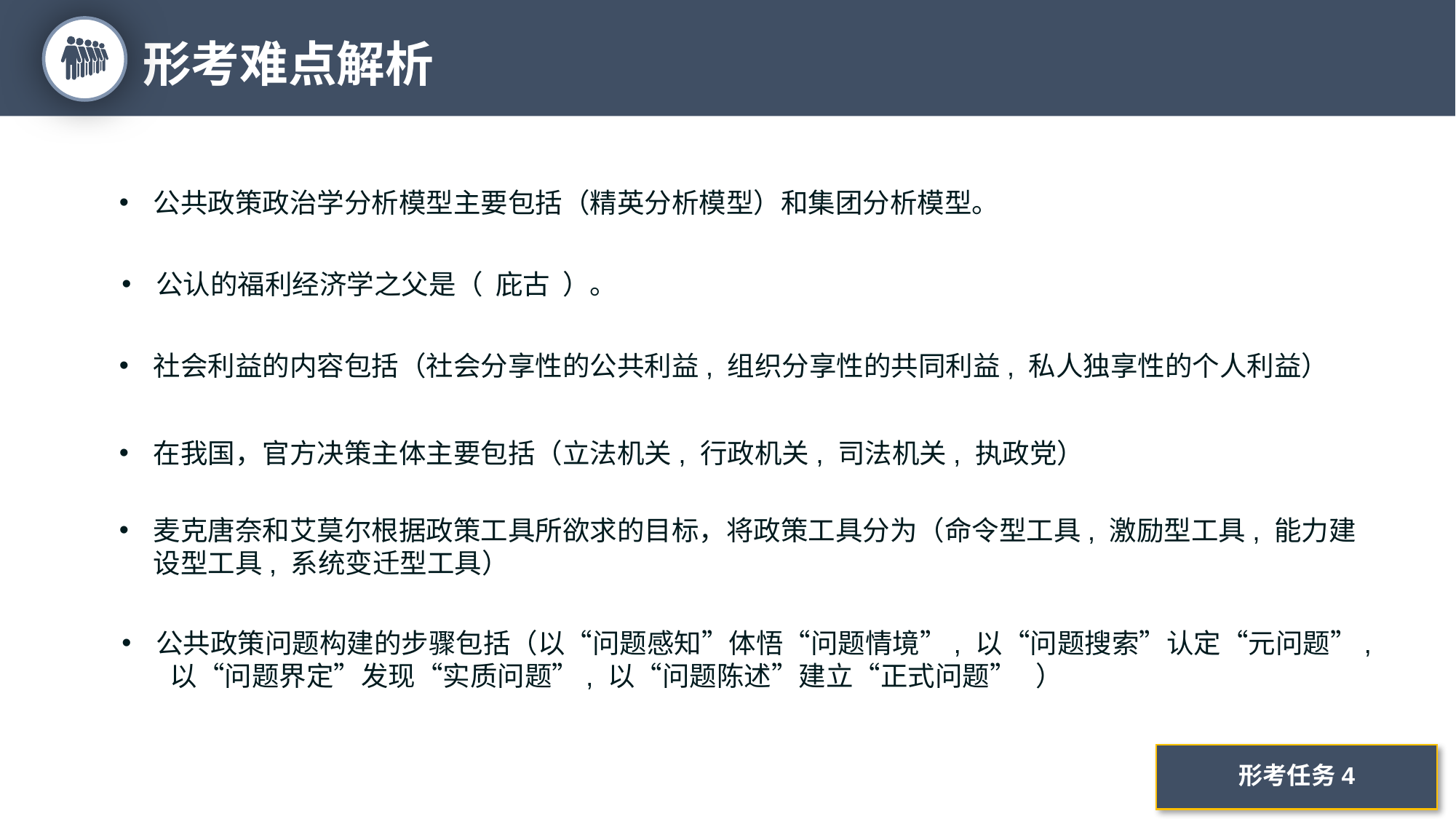

形考难点解析

20
公共政策政治学分析模型主要包括（精英分析模型）和集团分析模型。
公认的福利经济学之父是（  庇古  ）。
社会利益的内容包括（社会分享性的公共利益, 组织分享性的共同利益, 私人独享性的个人利益）
在我国，官方决策主体主要包括（立法机关, 行政机关, 司法机关, 执政党）
麦克唐奈和艾莫尔根据政策工具所欲求的目标，将政策工具分为（命令型工具, 激励型工具, 能力建设型工具, 系统变迁型工具）
公共政策问题构建的步骤包括（以“问题感知”体悟“问题情境”, 以“问题搜索”认定“元问题”, 以“问题界定”发现“实质问题”, 以“问题陈述”建立“正式问题”   ）
形考任务4